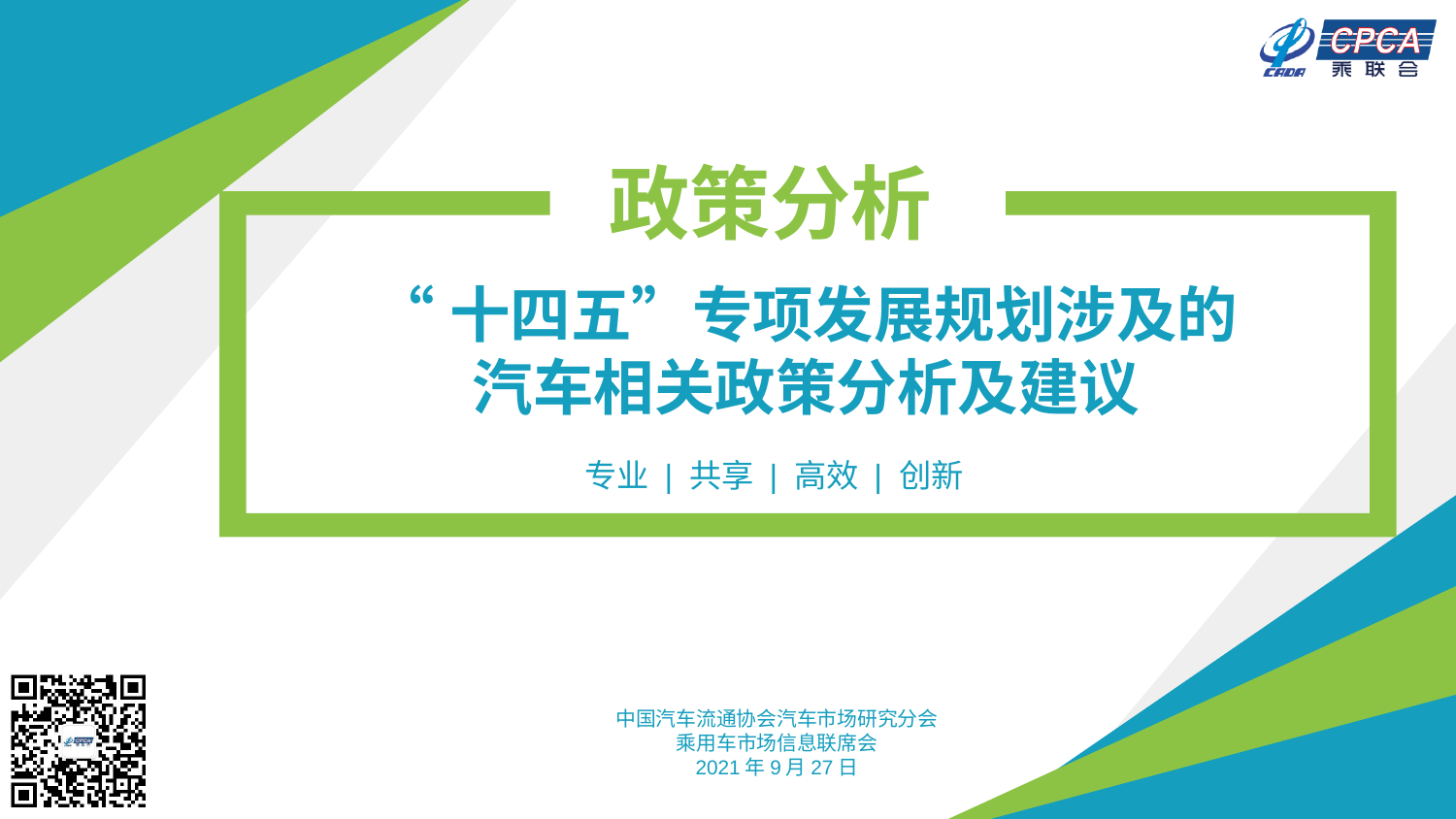

“十四五”专项发展规划涉及的
汽车相关政策分析及建议
中国汽车流通协会汽车市场研究分会
乘用车市场信息联席会
2021年9月27日